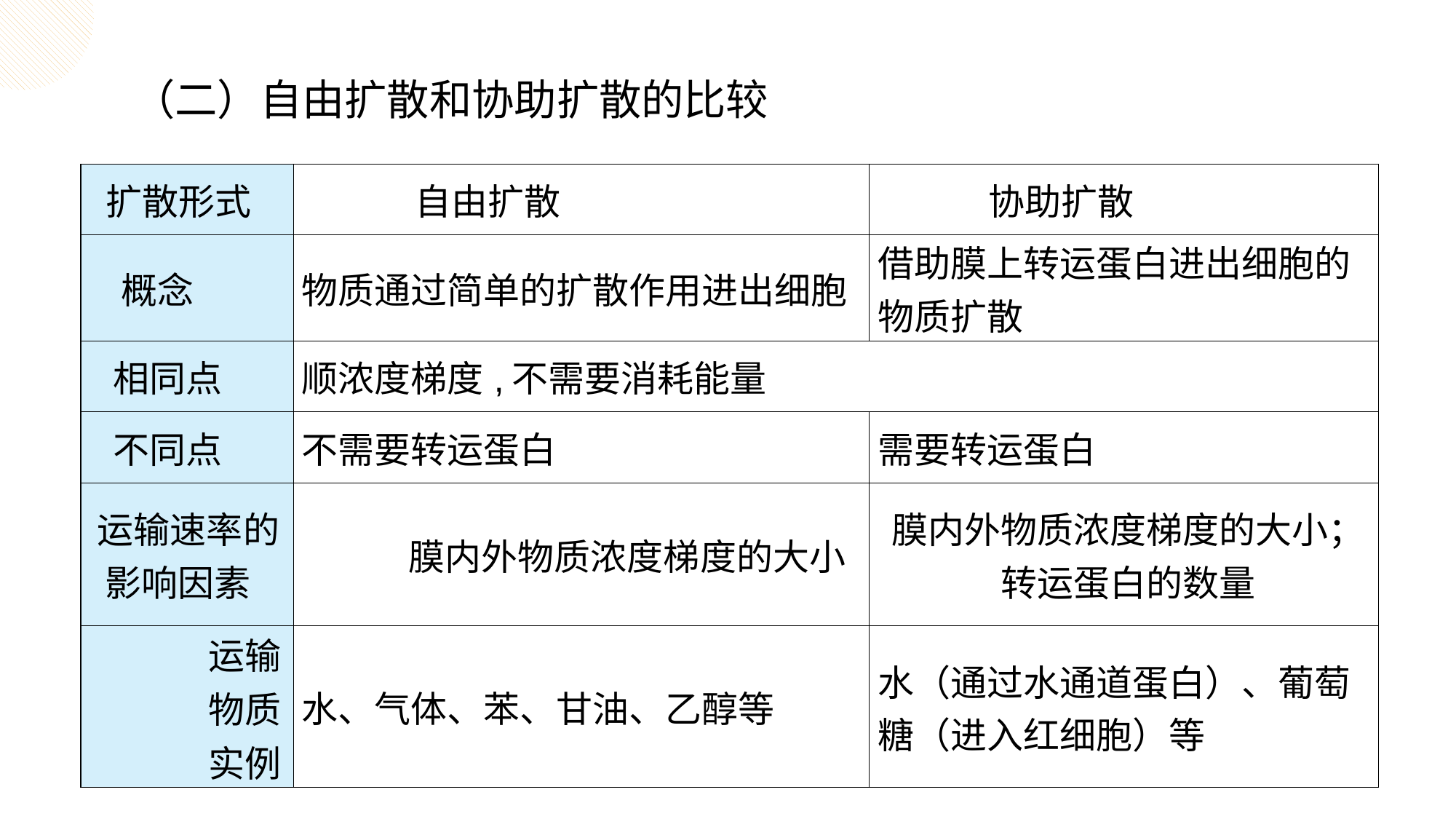

（二）自由扩散和协助扩散的比较
| 扩散形式 | 自由扩散 | 协助扩散 |
| --- | --- | --- |
| 概念 | 物质通过简单的扩散作用进出细胞 | 借助膜上转运蛋白进出细胞的物质扩散 |
| 相同点 | 顺浓度梯度,不需要消耗能量 |  |
| 不同点 | 不需要转运蛋白 | 需要转运蛋白 |
| 运输速率的影响因素 | 膜内外物质浓度梯度的大小 | 膜内外物质浓度梯度的大小；转运蛋白的数量 |
| 运输物质实例 | 水、气体、苯、甘油、乙醇等 | 水（通过水通道蛋白）、葡萄糖（进入红细胞）等 |